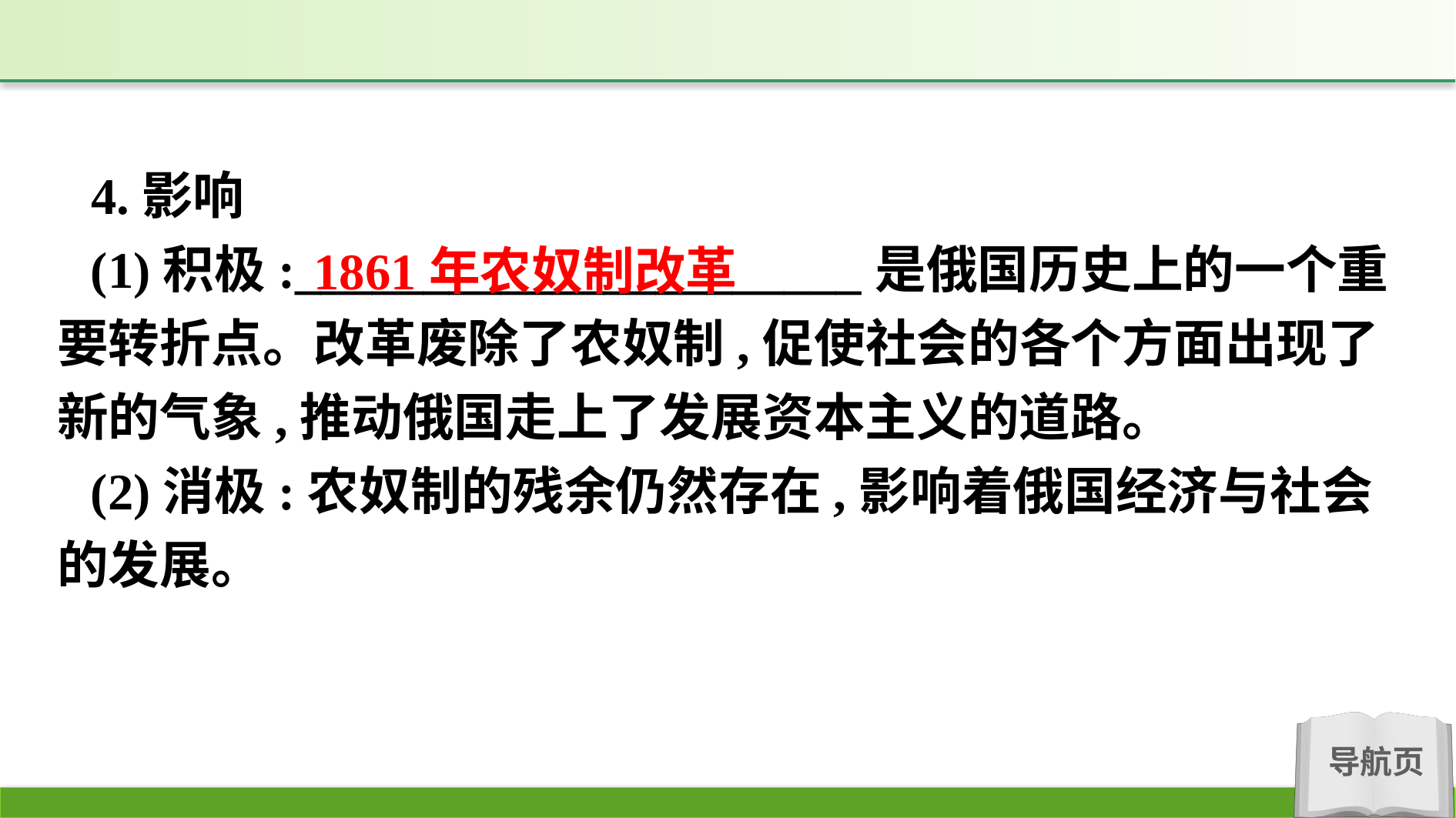

4.影响
(1)积极:______________________是俄国历史上的一个重要转折点。改革废除了农奴制,促使社会的各个方面出现了新的气象,推动俄国走上了发展资本主义的道路。
(2)消极:农奴制的残余仍然存在,影响着俄国经济与社会的发展。
1861年农奴制改革